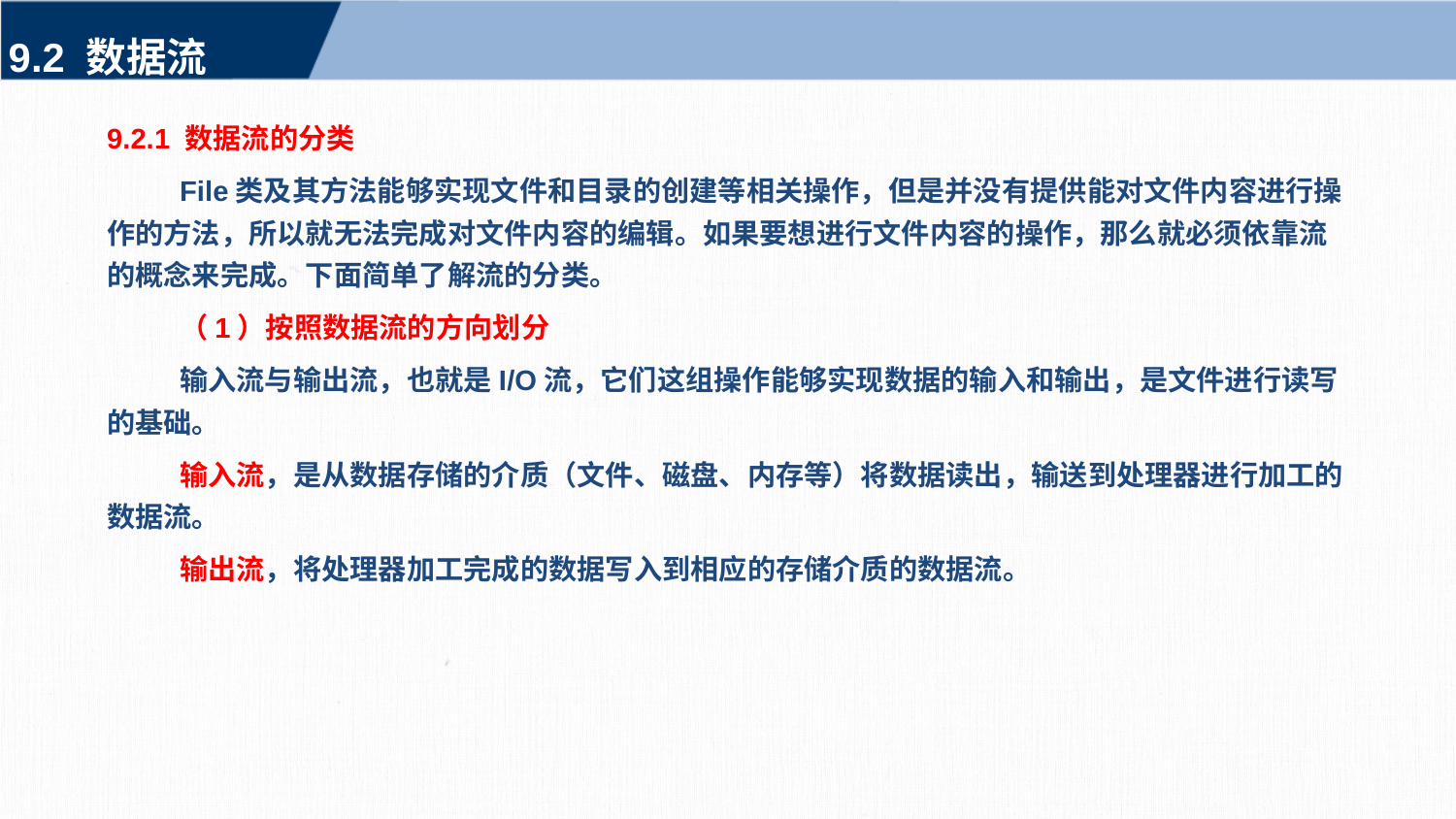

9.2 数据流

9.2.1 数据流的分类
File类及其方法能够实现文件和目录的创建等相关操作，但是并没有提供能对文件内容进行操作的方法，所以就无法完成对文件内容的编辑。如果要想进行文件内容的操作，那么就必须依靠流的概念来完成。下面简单了解流的分类。
（1）按照数据流的方向划分
输入流与输出流，也就是I/O流，它们这组操作能够实现数据的输入和输出，是文件进行读写的基础。
输入流，是从数据存储的介质（文件、磁盘、内存等）将数据读出，输送到处理器进行加工的数据流。
输出流，将处理器加工完成的数据写入到相应的存储介质的数据流。